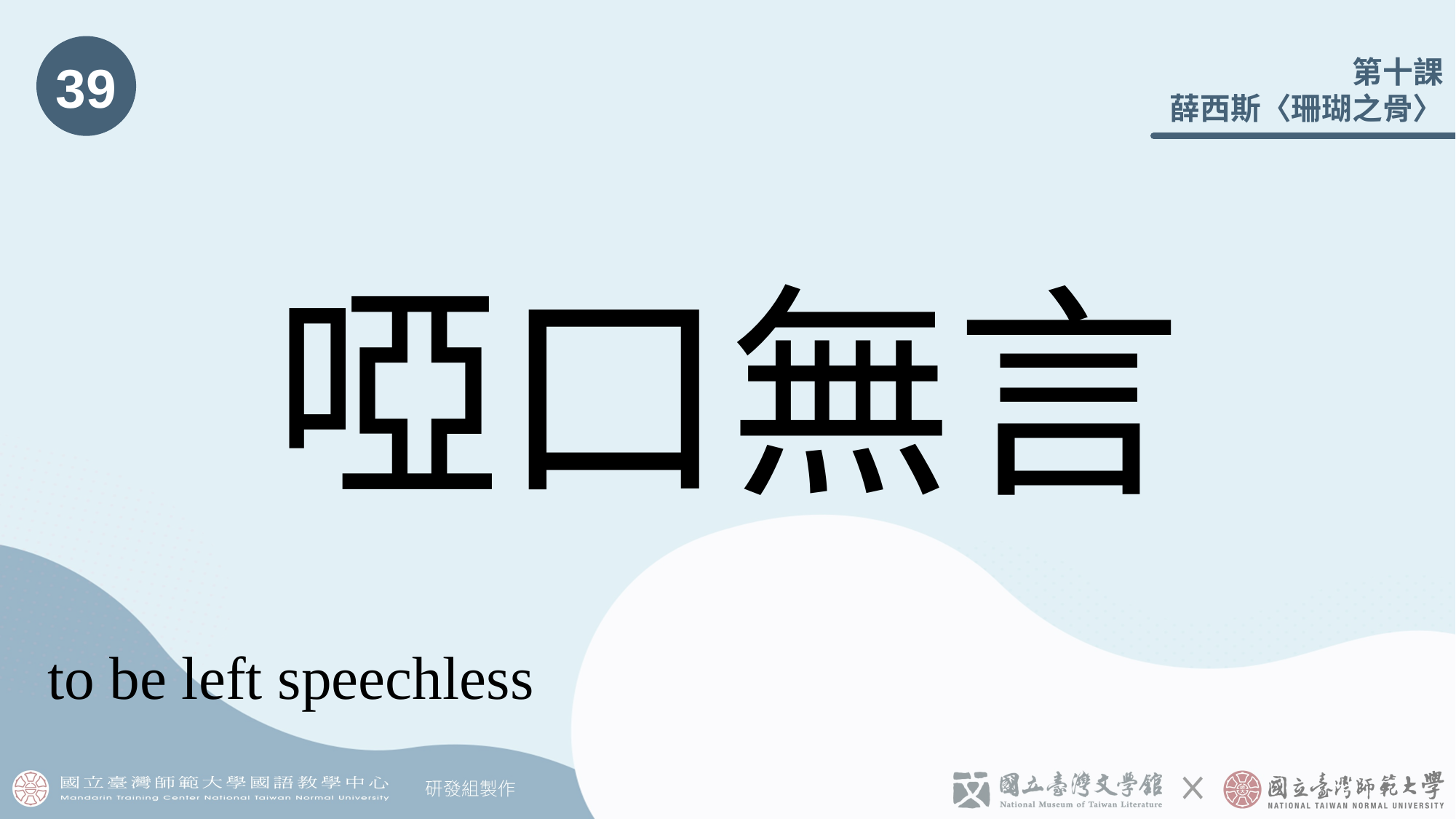

39
# 啞口無言
to be left speechless